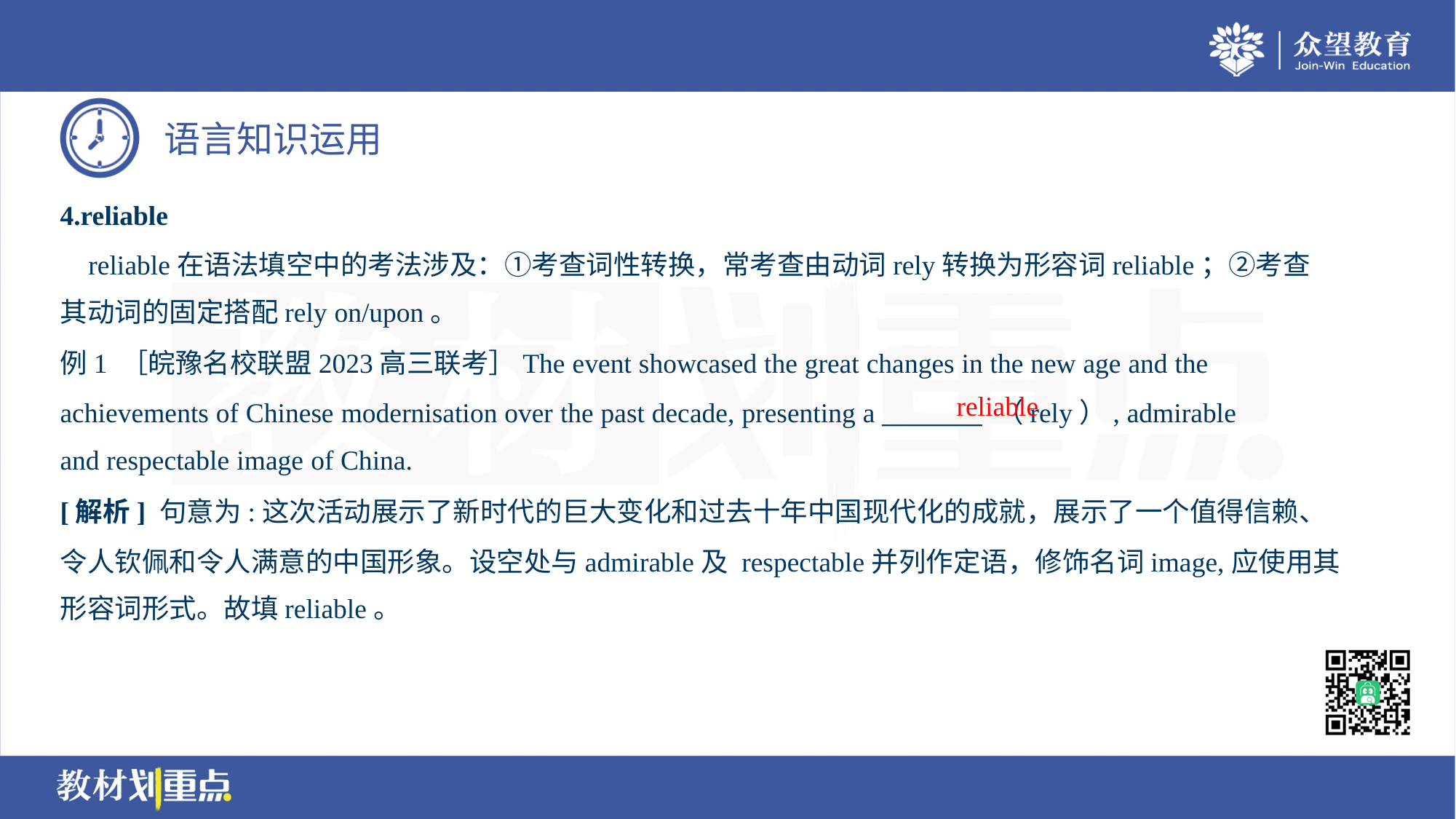

4.reliable
    reliable在语法填空中的考法涉及：①考查词性转换，常考查由动词rely转换为形容词reliable；②考查
其动词的固定搭配rely on/upon。
例1 ［皖豫名校联盟2023高三联考］The event showcased the great changes in the new age and the
achievements of Chinese modernisation over the past decade, presenting a ________ （rely）, admirable
and respectable image of China.
reliable
[解析] 句意为:这次活动展示了新时代的巨大变化和过去十年中国现代化的成就，展示了一个值得信赖、
令人钦佩和令人满意的中国形象。设空处与admirable及 respectable并列作定语，修饰名词image,应使用其
形容词形式。故填reliable。